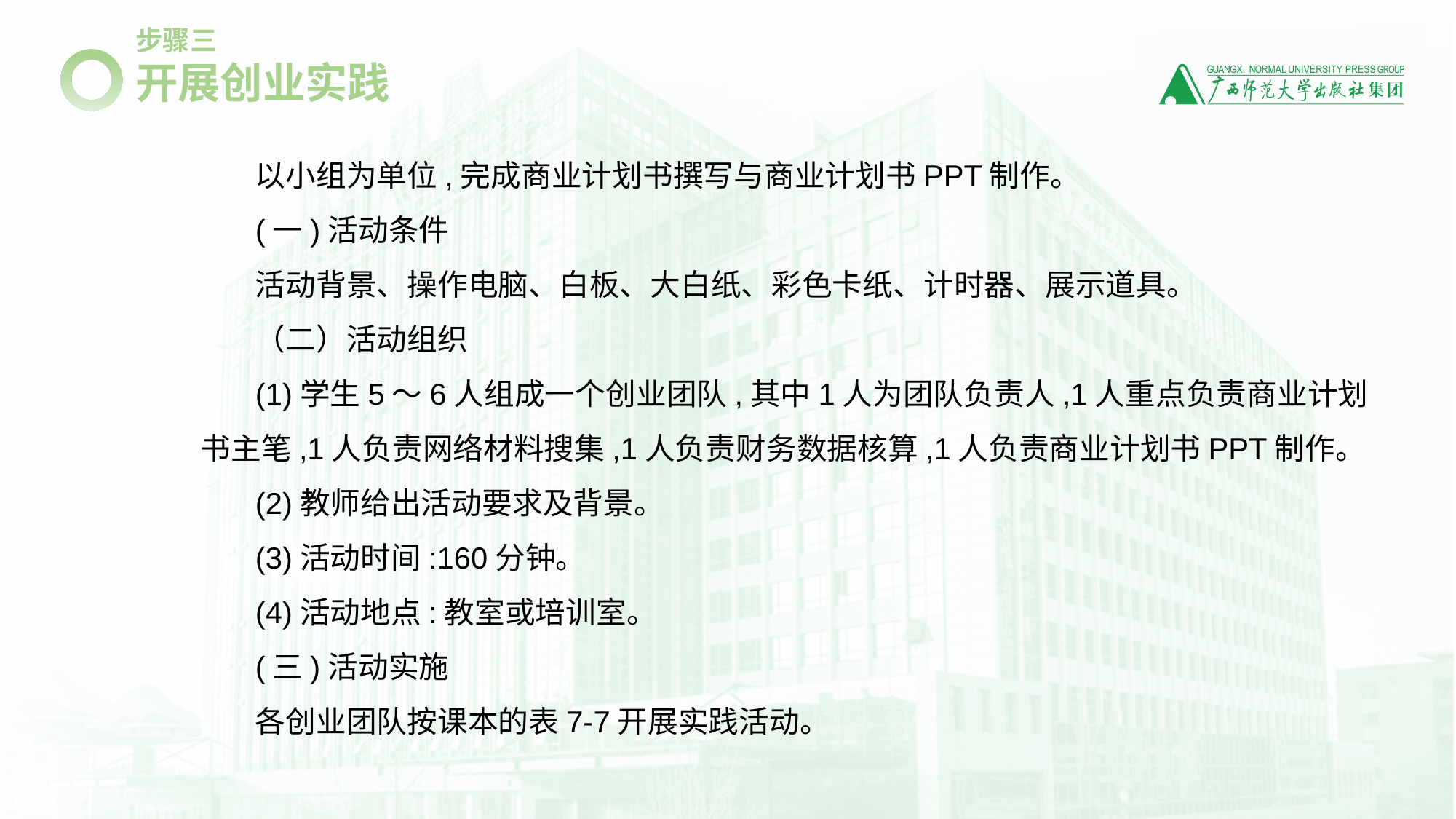

步骤三
开展创业实践

以小组为单位,完成商业计划书撰写与商业计划书PPT制作。
(一)活动条件
活动背景、操作电脑、白板、大白纸、彩色卡纸、计时器、展示道具。
（二）活动组织
(1)学生5～6人组成一个创业团队,其中1人为团队负责人,1人重点负责商业计划书主笔,1人负责网络材料搜集,1人负责财务数据核算,1人负责商业计划书PPT制作。
(2)教师给出活动要求及背景。
(3)活动时间:160分钟。
(4)活动地点:教室或培训室。
(三)活动实施
各创业团队按课本的表7-7开展实践活动。